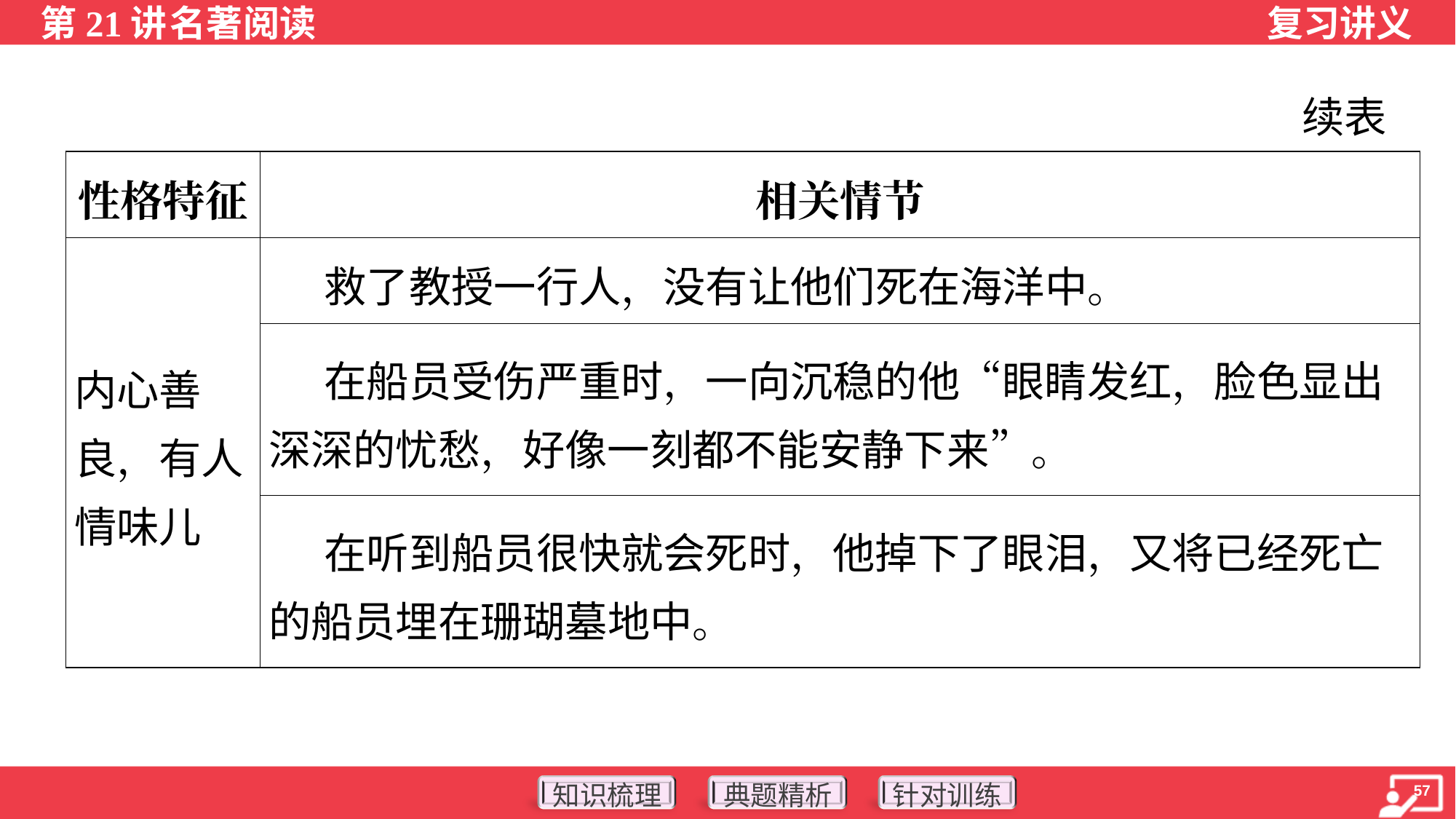

续表
| 性格特征 | 相关情节 |
| --- | --- |
| 内心善 良，有人 情味儿 | 救了教授一行人，没有让他们死在海洋中。 |
|  | 在船员受伤严重时，一向沉稳的他“眼睛发红，脸色显出深深的忧愁，好像一刻都不能安静下来”。 |
|  | 在听到船员很快就会死时，他掉下了眼泪，又将已经死亡的船员埋在珊瑚墓地中。 |